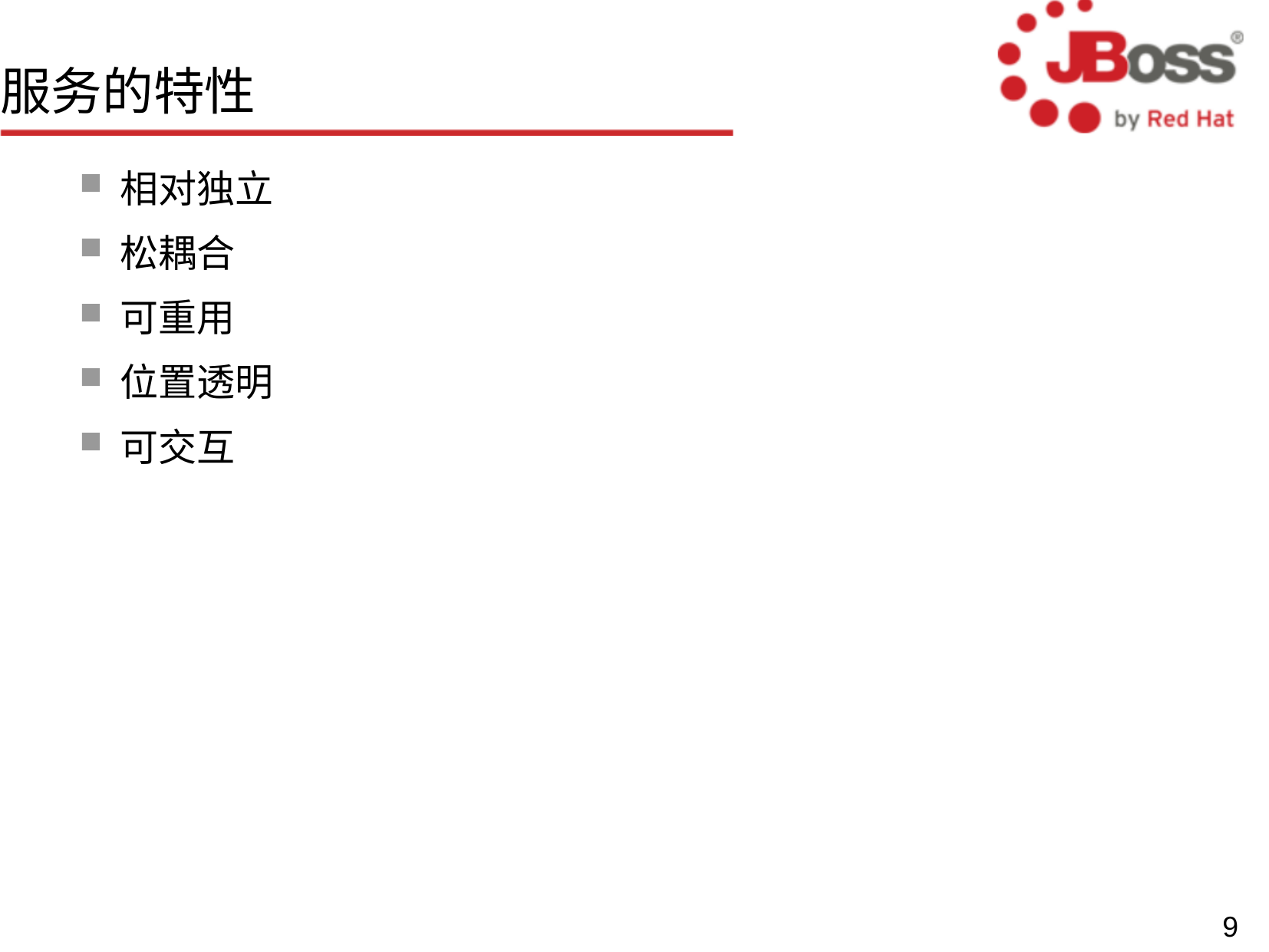

# 服务的特性
相对独立
松耦合
可重用
位置透明
可交互